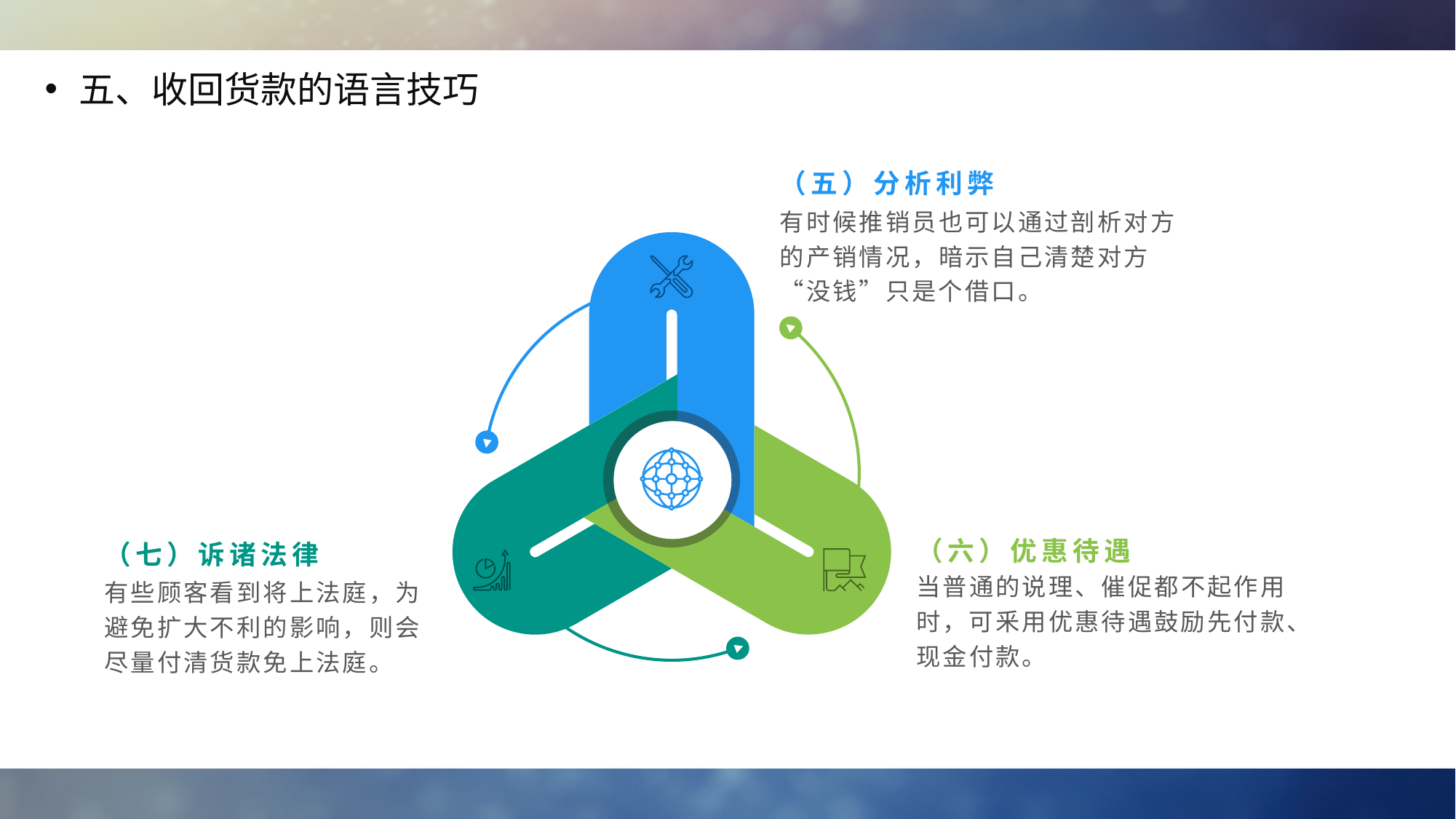

五、收回货款的语言技巧
（五）分析利弊
有时候推销员也可以通过剖析对方的产销情况，暗示自己清楚对方“没钱”只是个借口。

（六）优惠待遇
（七）诉诸法律

当普通的说理、催促都不起作用时，可釆用优惠待遇鼓励先付款、现金付款。
有些顾客看到将上法庭，为避免扩大不利的影响，则会尽量付清货款免上法庭。